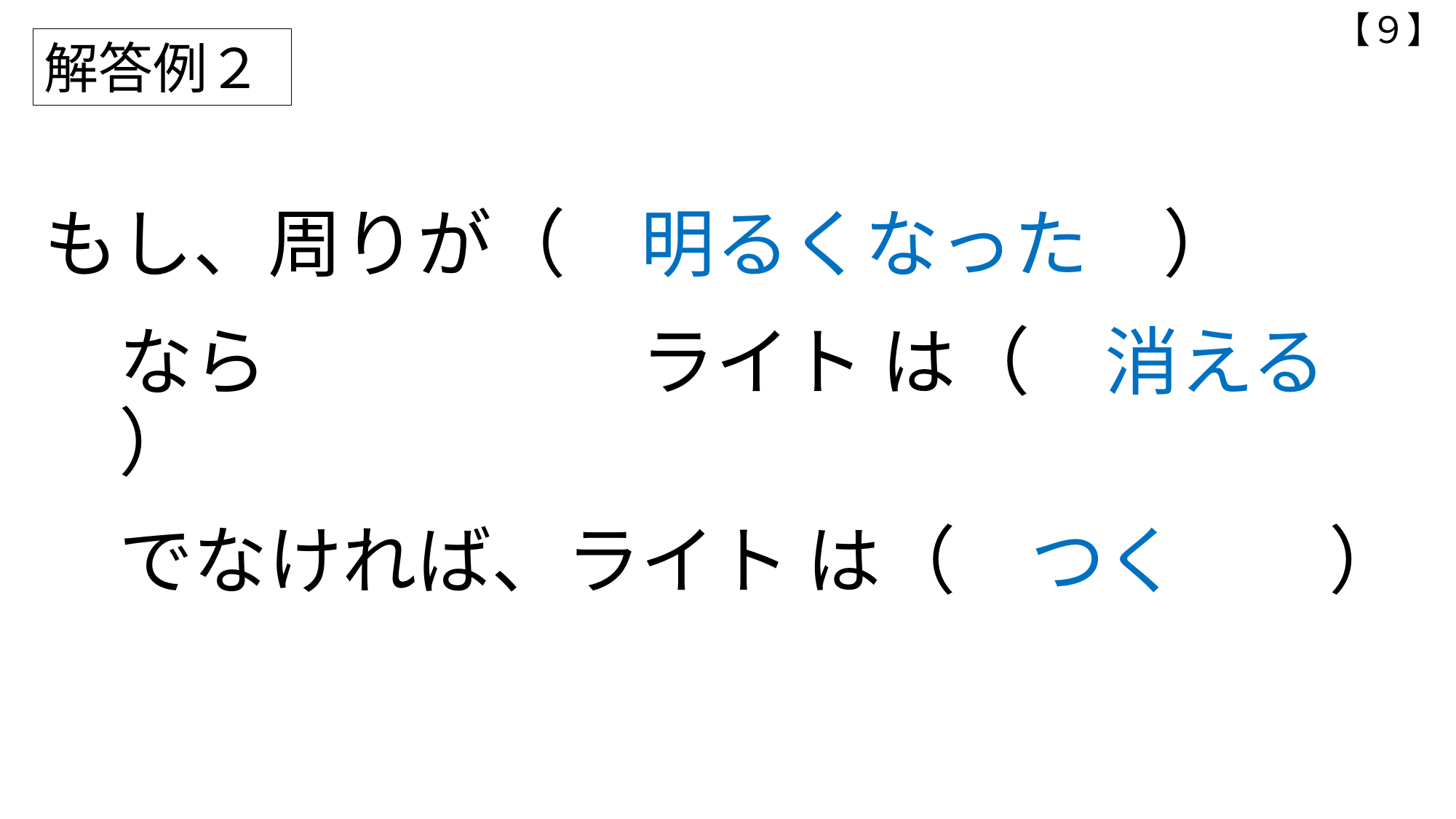

【９】
解答例２
# もし、周りが（　明るくなった　） 　 　なら　　　　　ライト は（　消える　　） 　 　でなければ、ライト は（　つく　　）